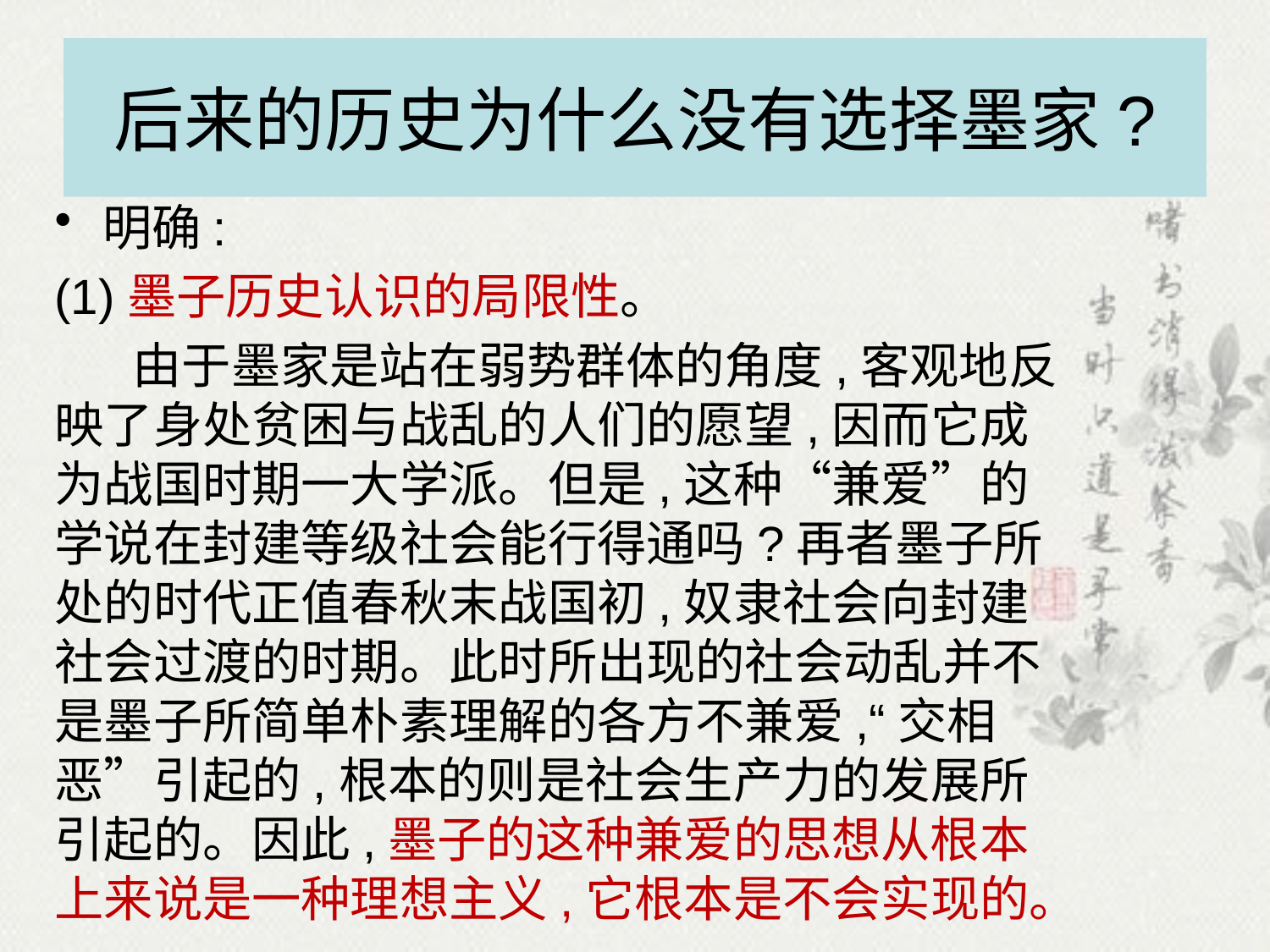

# 后来的历史为什么没有选择墨家?
明确:
(1)墨子历史认识的局限性。
      由于墨家是站在弱势群体的角度,客观地反映了身处贫困与战乱的人们的愿望,因而它成为战国时期一大学派。但是,这种“兼爱”的学说在封建等级社会能行得通吗?再者墨子所处的时代正值春秋末战国初,奴隶社会向封建社会过渡的时期。此时所出现的社会动乱并不是墨子所简单朴素理解的各方不兼爱,“交相恶”引起的,根本的则是社会生产力的发展所引起的。因此,墨子的这种兼爱的思想从根本上来说是一种理想主义,它根本是不会实现的。